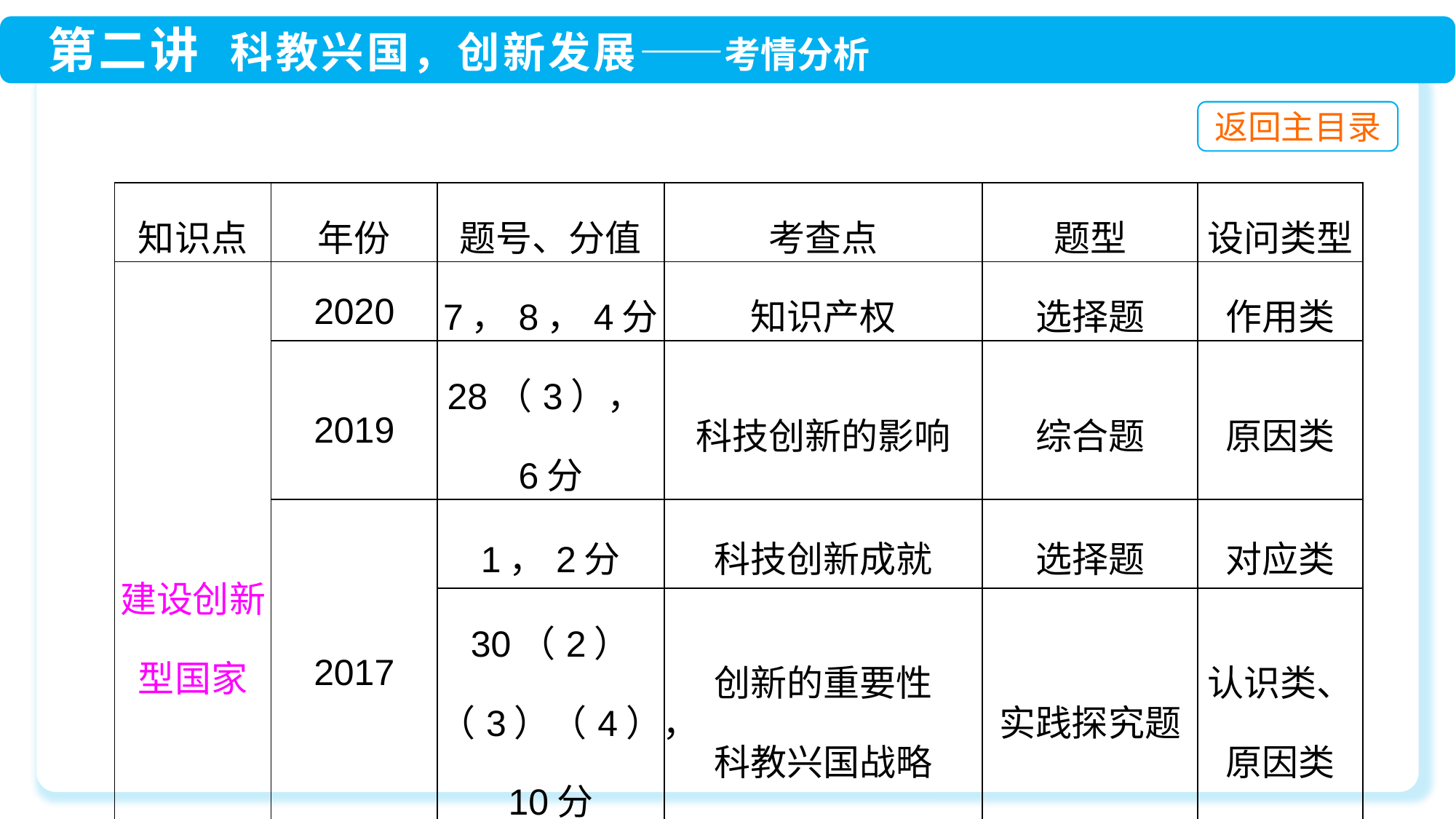

| 知识点 | 年份 | 题号、分值 | 考查点 | 题型 | 设问类型 |
| --- | --- | --- | --- | --- | --- |
| 建设创新 型国家 | 2020 | 7，8，4分 | 知识产权 | 选择题 | 作用类 |
|  | 2019 | 28（3），6分 | 科技创新的影响 | 综合题 | 原因类 |
|  | 2017 | 1，2分 | 科技创新成就 | 选择题 | 对应类 |
|  |  | 30（2）（3）（4），10分 | 创新的重要性 科教兴国战略 | 实践探究题 | 认识类、 原因类 |
|  | 2016 | 30（2），8分 | 科教兴国战略 | 综合题 | 意义类 |